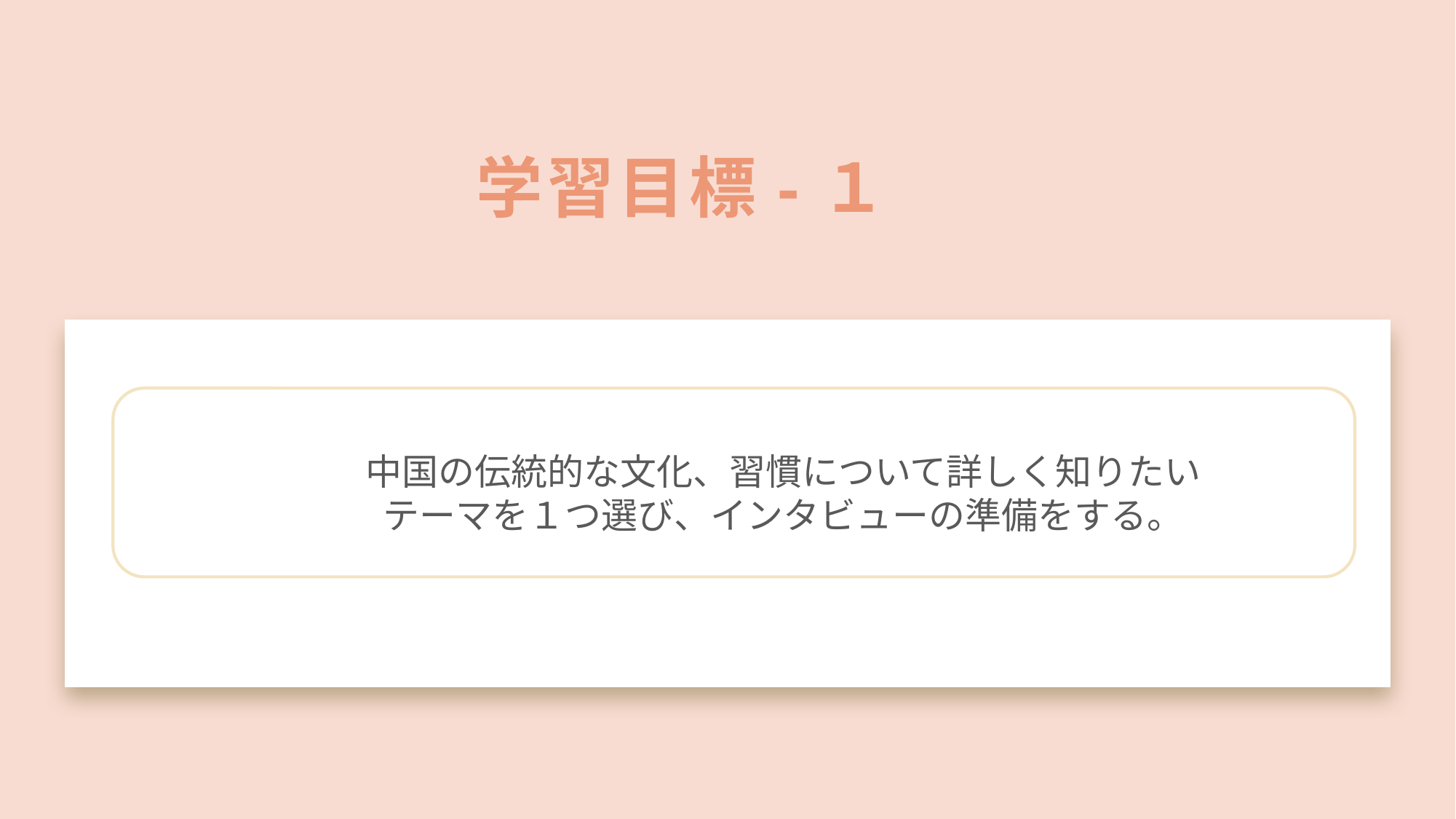

# 学習目標-１

中国の伝統的な文化、習慣について詳しく知りたい
テーマを１つ選び、インタビューの準備をする。